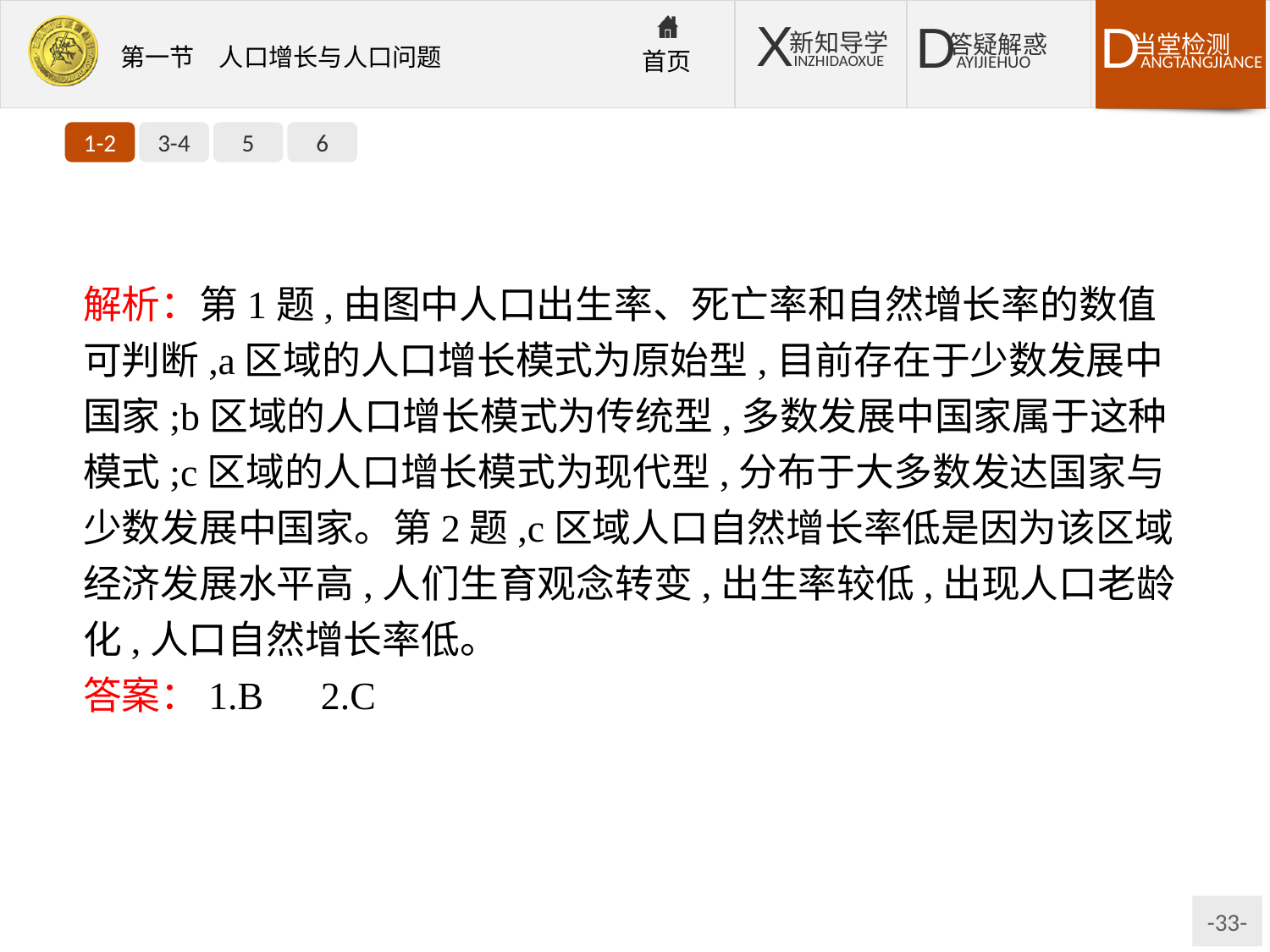

1-2
3-4
5
6
解析：第1题,由图中人口出生率、死亡率和自然增长率的数值可判断,a区域的人口增长模式为原始型,目前存在于少数发展中国家;b区域的人口增长模式为传统型,多数发展中国家属于这种模式;c区域的人口增长模式为现代型,分布于大多数发达国家与少数发展中国家。第2题,c区域人口自然增长率低是因为该区域经济发展水平高,人们生育观念转变,出生率较低,出现人口老龄化,人口自然增长率低。
答案：1.B　2.C